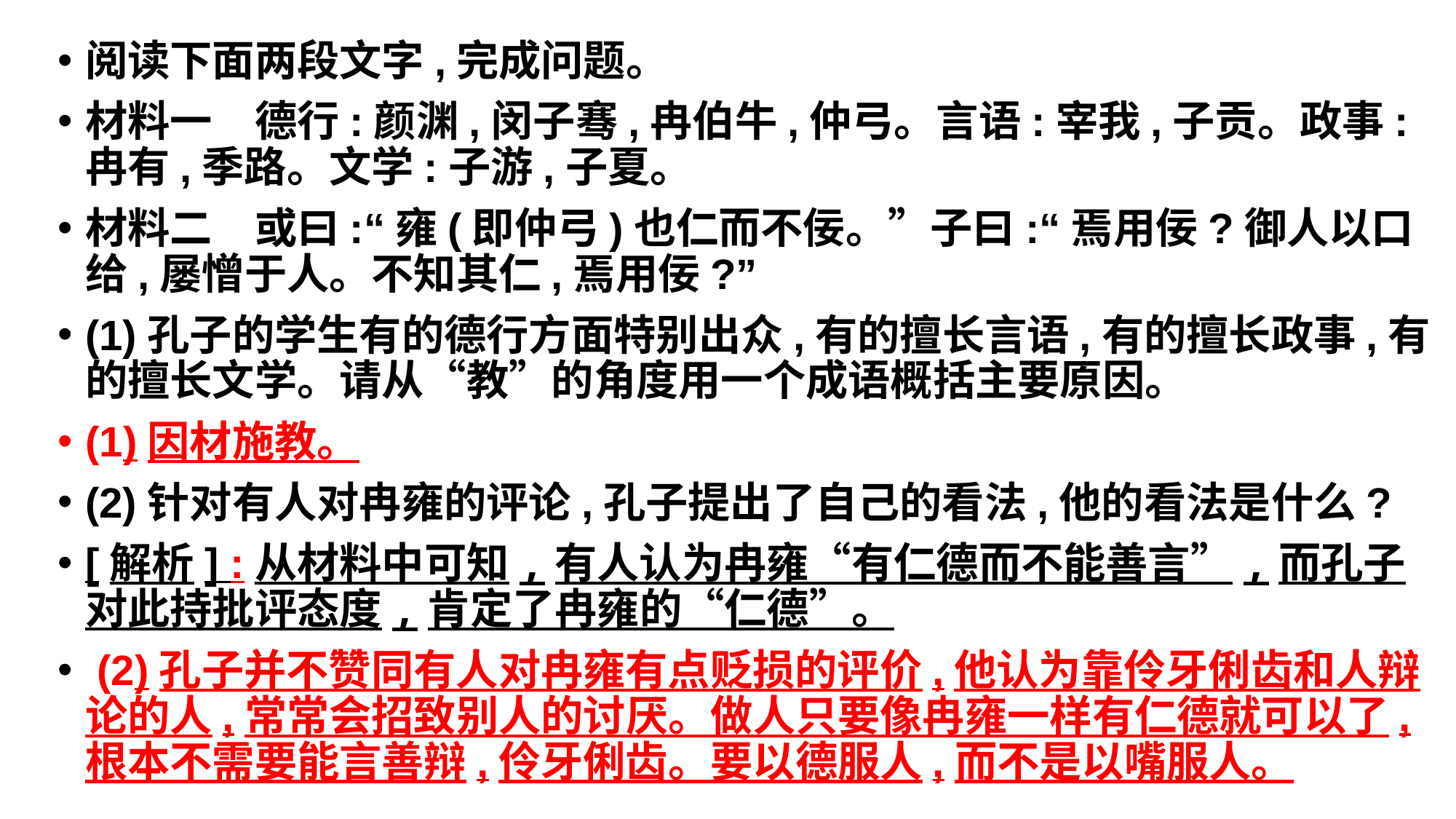

阅读下面两段文字,完成问题。
材料一　德行:颜渊,闵子骞,冉伯牛,仲弓。言语:宰我,子贡。政事:冉有,季路。文学:子游,子夏。
材料二　或曰:“雍(即仲弓)也仁而不佞。”子曰:“焉用佞?御人以口给,屡憎于人。不知其仁,焉用佞?”
(1)孔子的学生有的德行方面特别出众,有的擅长言语,有的擅长政事,有的擅长文学。请从“教”的角度用一个成语概括主要原因。
(1)因材施教。
(2)针对有人对冉雍的评论,孔子提出了自己的看法,他的看法是什么?
[解析] :从材料中可知,有人认为冉雍“有仁德而不能善言”,而孔子对此持批评态度,肯定了冉雍的“仁德”。
 (2)孔子并不赞同有人对冉雍有点贬损的评价,他认为靠伶牙俐齿和人辩论的人,常常会招致别人的讨厌。做人只要像冉雍一样有仁德就可以了,根本不需要能言善辩,伶牙俐齿。要以德服人,而不是以嘴服人。

#